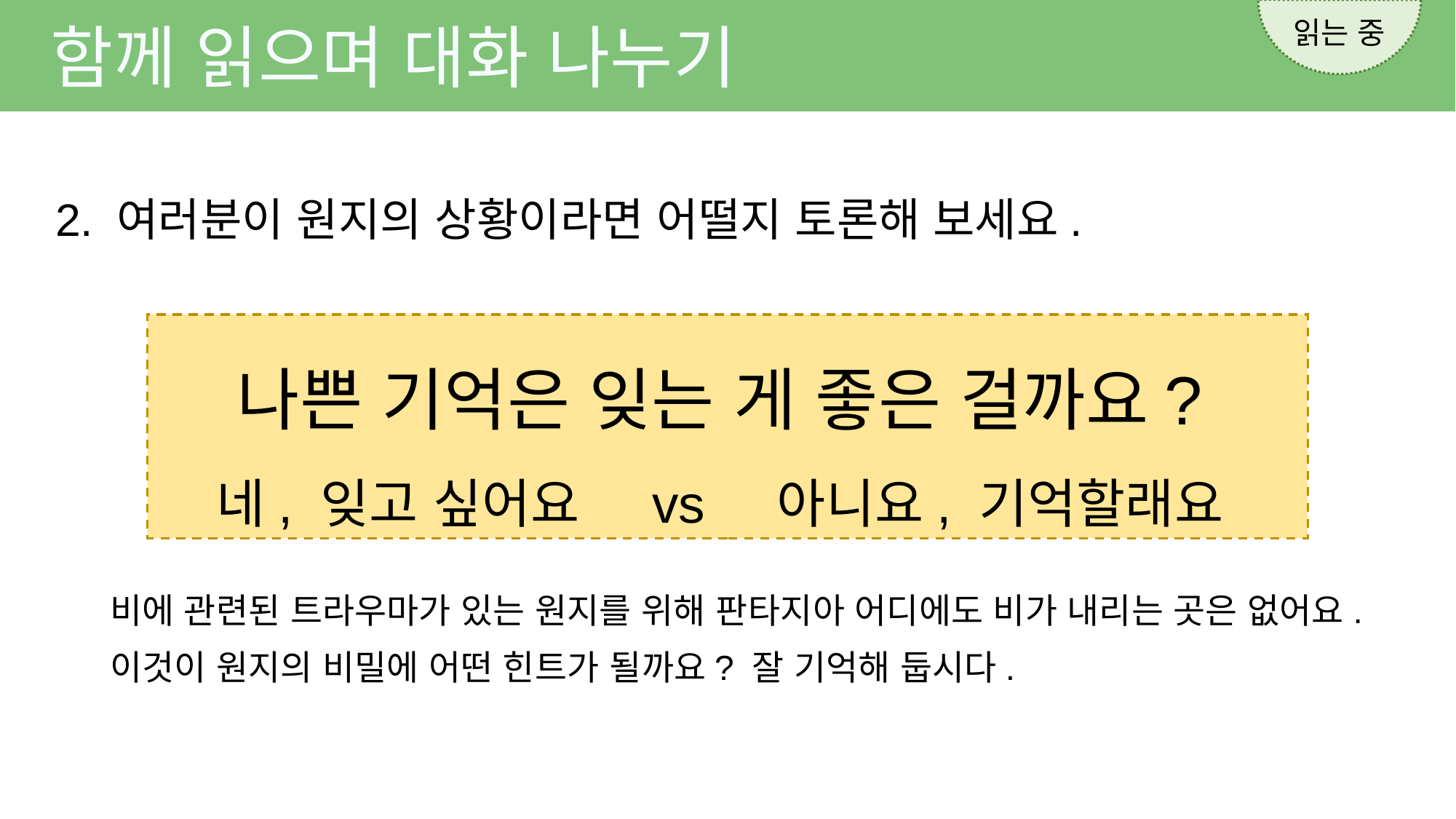

읽는 중

함께 읽으며 대화 나누기
2. 여러분이 원지의 상황이라면 어떨지 토론해 보세요.

나쁜 기억은 잊는 게 좋은 걸까요?
네, 잊고 싶어요    vs    아니요, 기억할래요

비에 관련된 트라우마가 있는 원지를 위해 판타지아 어디에도 비가 내리는 곳은 없어요.
이것이 원지의 비밀에 어떤 힌트가 될까요? 잘 기억해 둡시다.